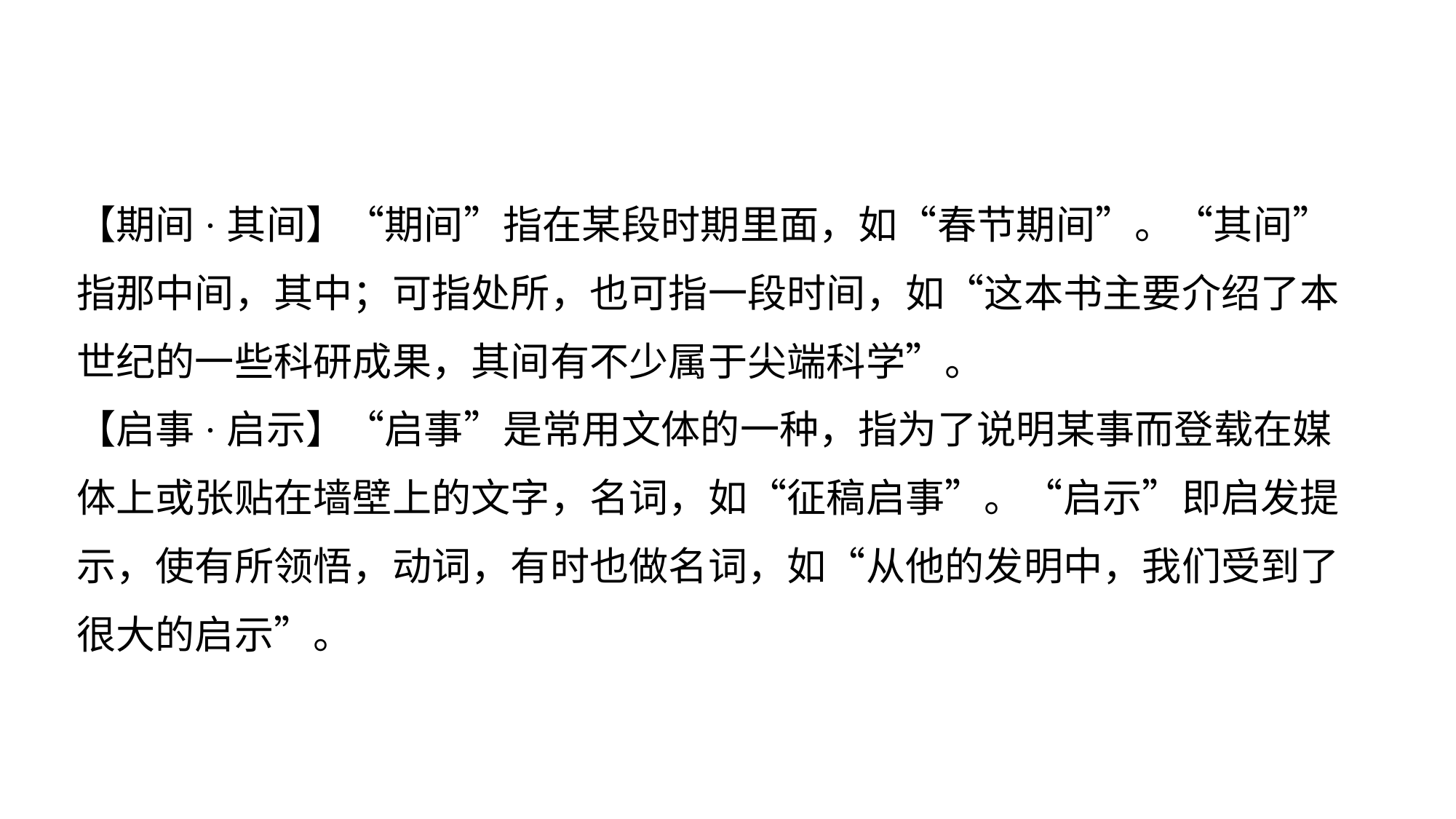

【期间·其间】“期间”指在某段时期里面，如“春节期间”。“其间”指那中间，其中；可指处所，也可指一段时间，如“这本书主要介绍了本世纪的一些科研成果，其间有不少属于尖端科学”。
【启事·启示】“启事”是常用文体的一种，指为了说明某事而登载在媒体上或张贴在墙壁上的文字，名词，如“征稿启事”。“启示”即启发提示，使有所领悟，动词，有时也做名词，如“从他的发明中，我们受到了很大的启示”。